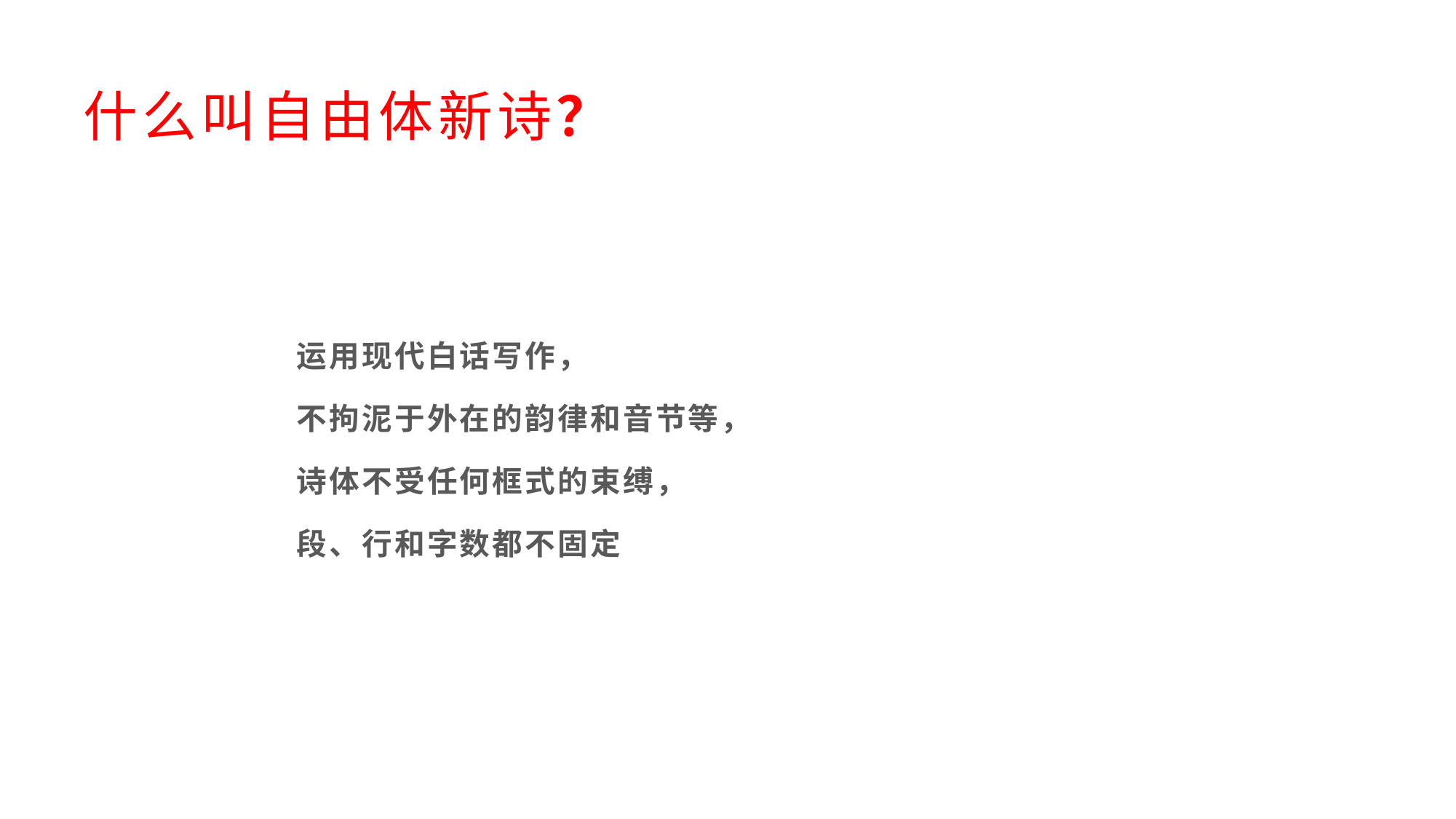

# 什么叫自由体新诗？
运用现代白话写作，
不拘泥于外在的韵律和音节等，
诗体不受任何框式的束缚，
段、行和字数都不固定